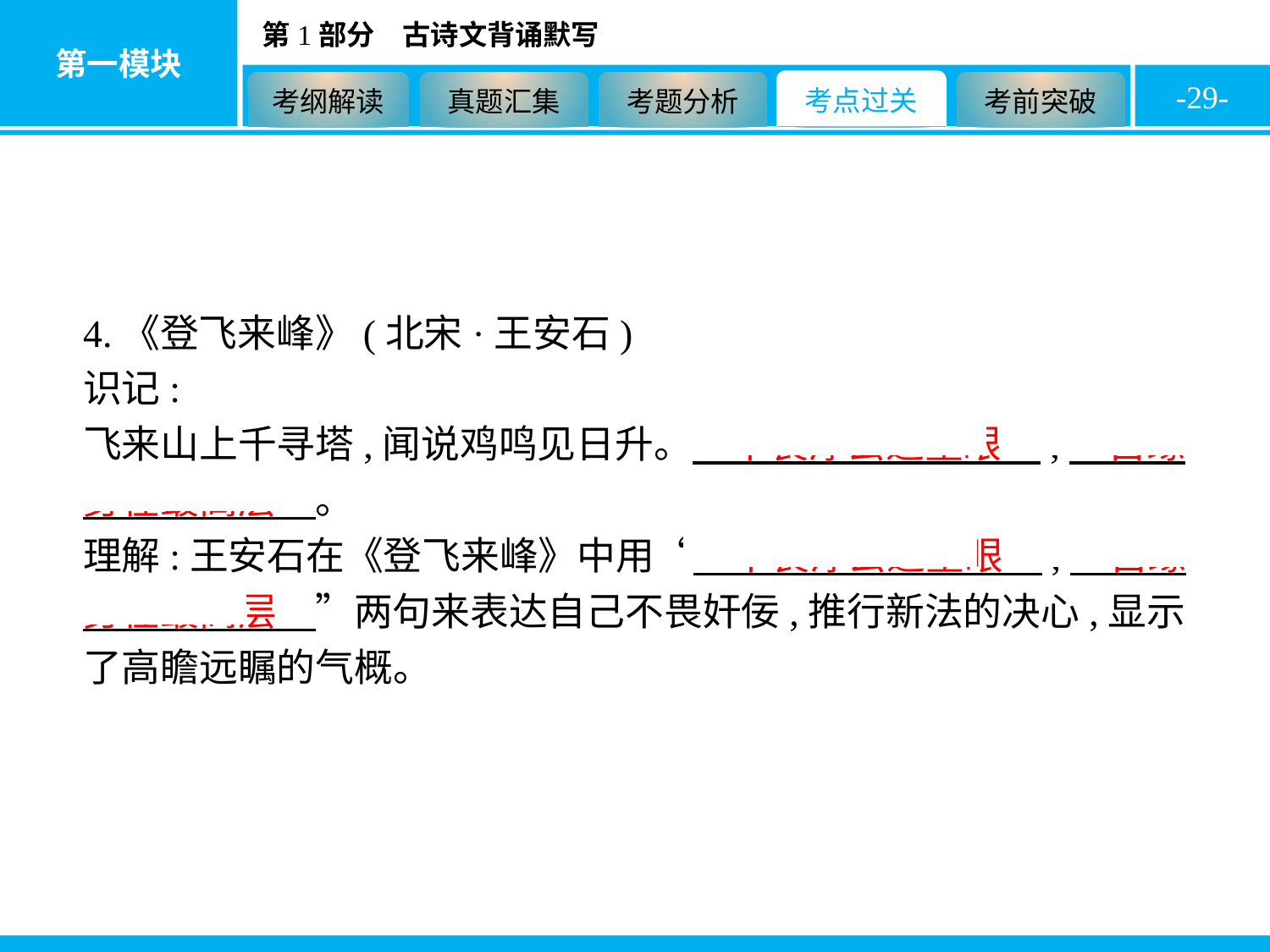

-29-
4.《登飞来峰》(北宋·王安石)
识记:
飞来山上千寻塔,闻说鸡鸣见日升。　不畏浮云遮望眼　,　自缘身在最高层　。
理解:王安石在《登飞来峰》中用“　不畏浮云遮望眼　,　自缘身在最高层　”两句来表达自己不畏奸佞,推行新法的决心,显示了高瞻远瞩的气概。